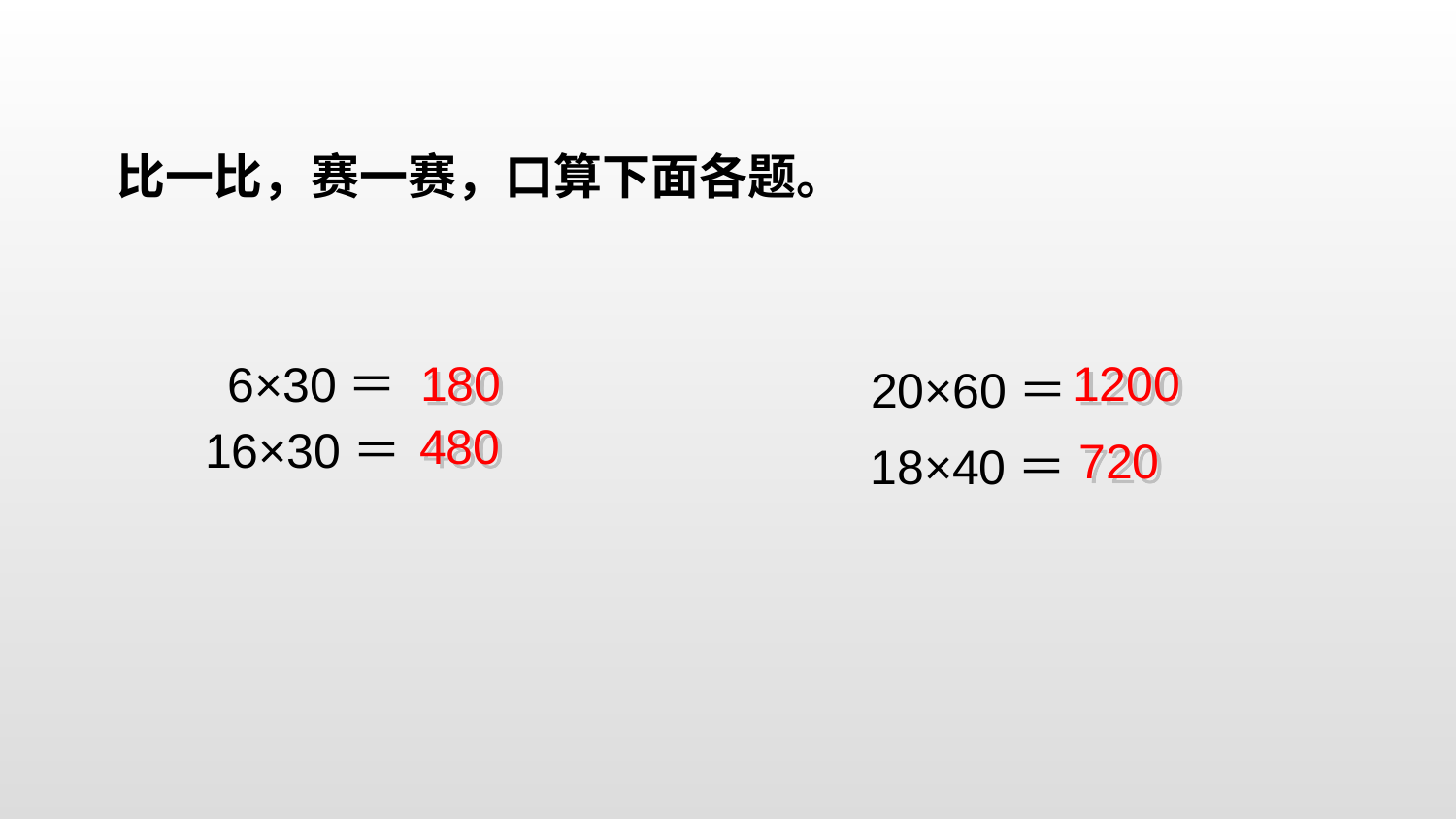

比一比，赛一赛，口算下面各题。
180
1200
6×30＝
20×60＝
16×30＝
18×40＝
480
720